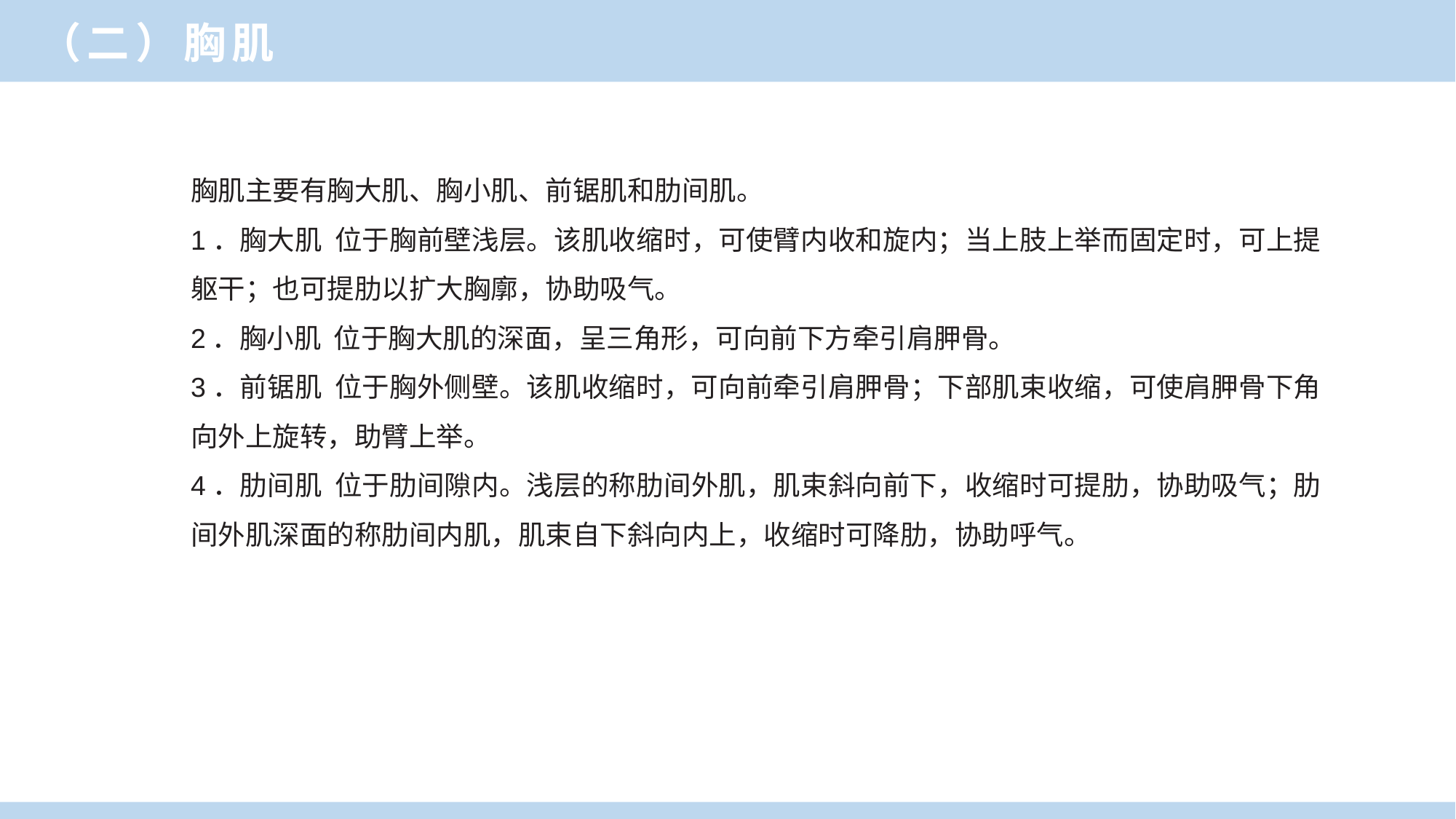

（二）胸肌

胸肌主要有胸大肌、胸小肌、前锯肌和肋间肌。
1．胸大肌  位于胸前壁浅层。该肌收缩时，可使臂内收和旋内；当上肢上举而固定时，可上提躯干；也可提肋以扩大胸廓，协助吸气。
2．胸小肌  位于胸大肌的深面，呈三角形，可向前下方牵引肩胛骨。
3．前锯肌  位于胸外侧壁。该肌收缩时，可向前牵引肩胛骨；下部肌束收缩，可使肩胛骨下角向外上旋转，助臂上举。
4．肋间肌  位于肋间隙内。浅层的称肋间外肌，肌束斜向前下，收缩时可提肋，协助吸气；肋间外肌深面的称肋间内肌，肌束自下斜向内上，收缩时可降肋，协助呼气。